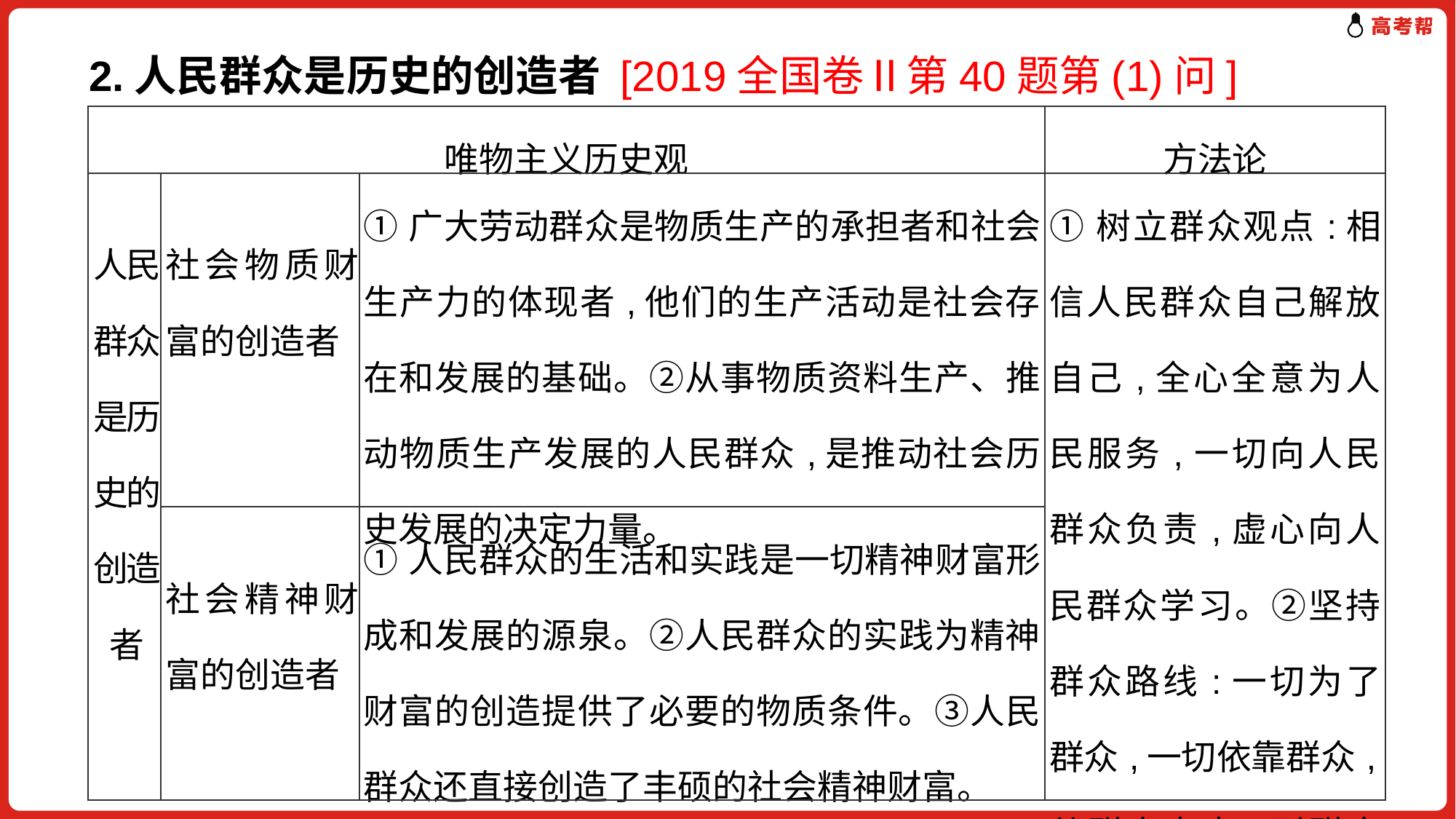

2.人民群众是历史的创造者 [2019全国卷Ⅱ第40题第(1)问]
| 唯物主义历史观 |  |  | 方法论 |
| --- | --- | --- | --- |
| 人民群众是历史的创造者 | 社会物质财富的创造者 | ①广大劳动群众是物质生产的承担者和社会生产力的体现者,他们的生产活动是社会存在和发展的基础。②从事物质资料生产、推动物质生产发展的人民群众,是推动社会历史发展的决定力量。 | ①树立群众观点:相信人民群众自己解放自己,全心全意为人民服务,一切向人民群众负责,虚心向人民群众学习。②坚持群众路线:一切为了群众,一切依靠群众,从群众中来,到群众中去。 |
|  | 社会精神财富的创造者 | ①人民群众的生活和实践是一切精神财富形成和发展的源泉。②人民群众的实践为精神财富的创造提供了必要的物质条件。③人民群众还直接创造了丰硕的社会精神财富。 |  |